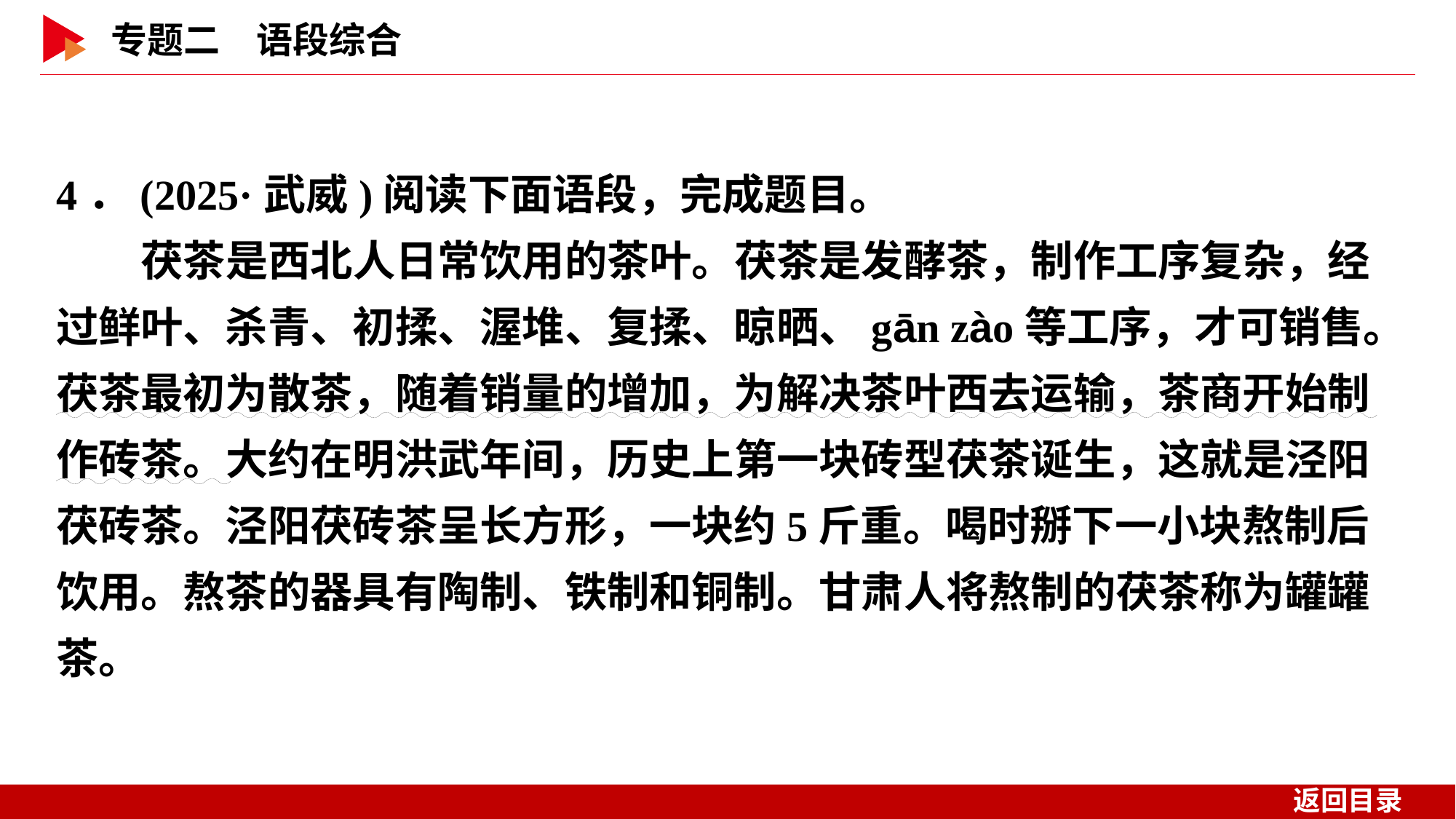

4．(2025·武威)阅读下面语段，完成题目。
　　茯茶是西北人日常饮用的茶叶。茯茶是发酵茶，制作工序复杂，经过鲜叶、杀青、初揉、渥堆、复揉、晾晒、gān zào等工序，才可销售。茯茶最初为散茶，随着销量的增加，为解决茶叶西去运输，茶商开始制作砖茶。大约在明洪武年间，历史上第一块砖型茯茶诞生，这就是泾阳茯砖茶。泾阳茯砖茶呈长方形，一块约5斤重。喝时掰下一小块熬制后饮用。熬茶的器具有陶制、铁制和铜制。甘肃人将熬制的茯茶称为罐罐茶。